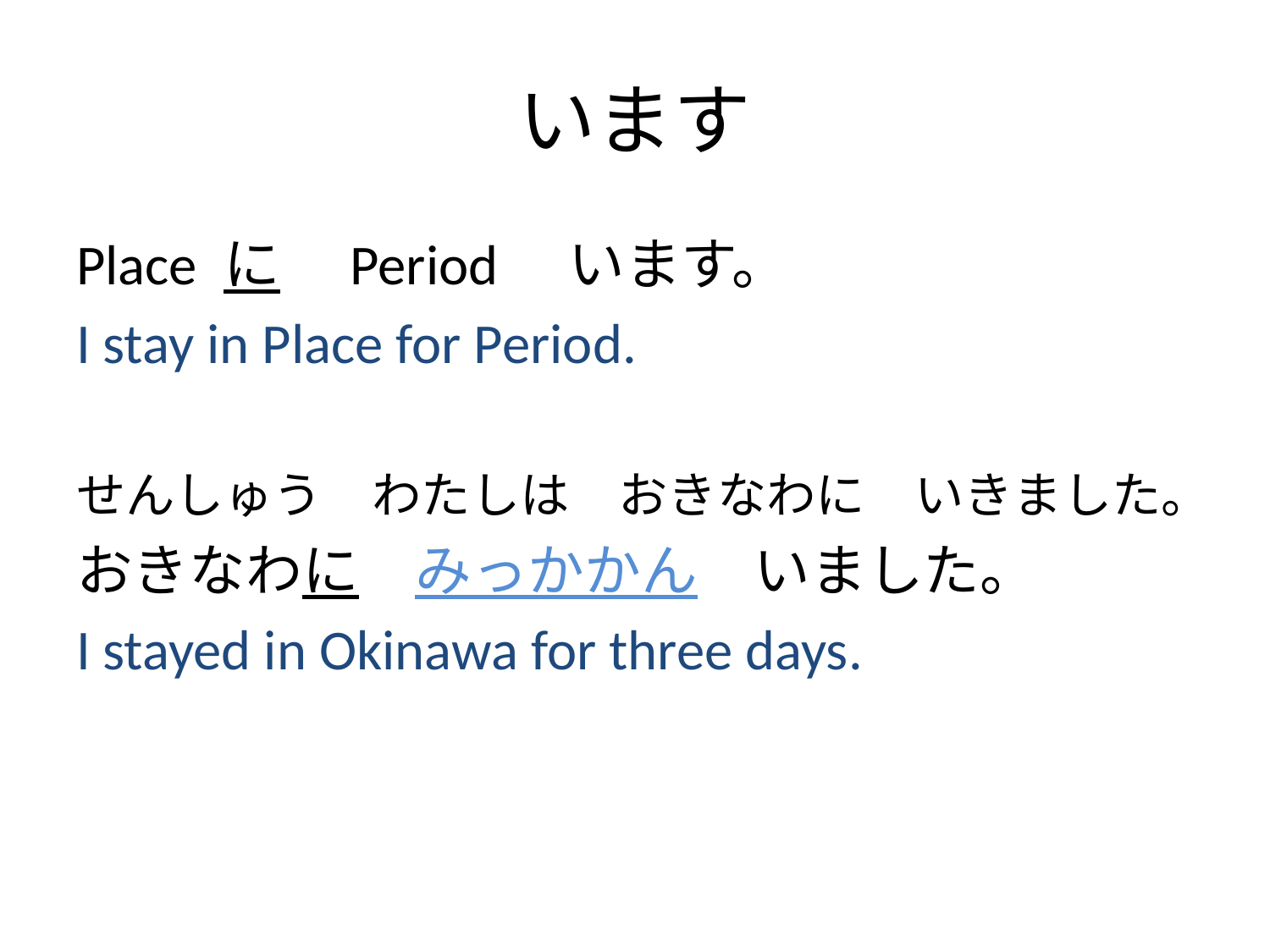

# います
Place に　Period　います。
I stay in Place for Period.

せんしゅう　わたしは　おきなわに　いきました。
おきなわに　みっかかん　いました。
I stayed in Okinawa for three days.